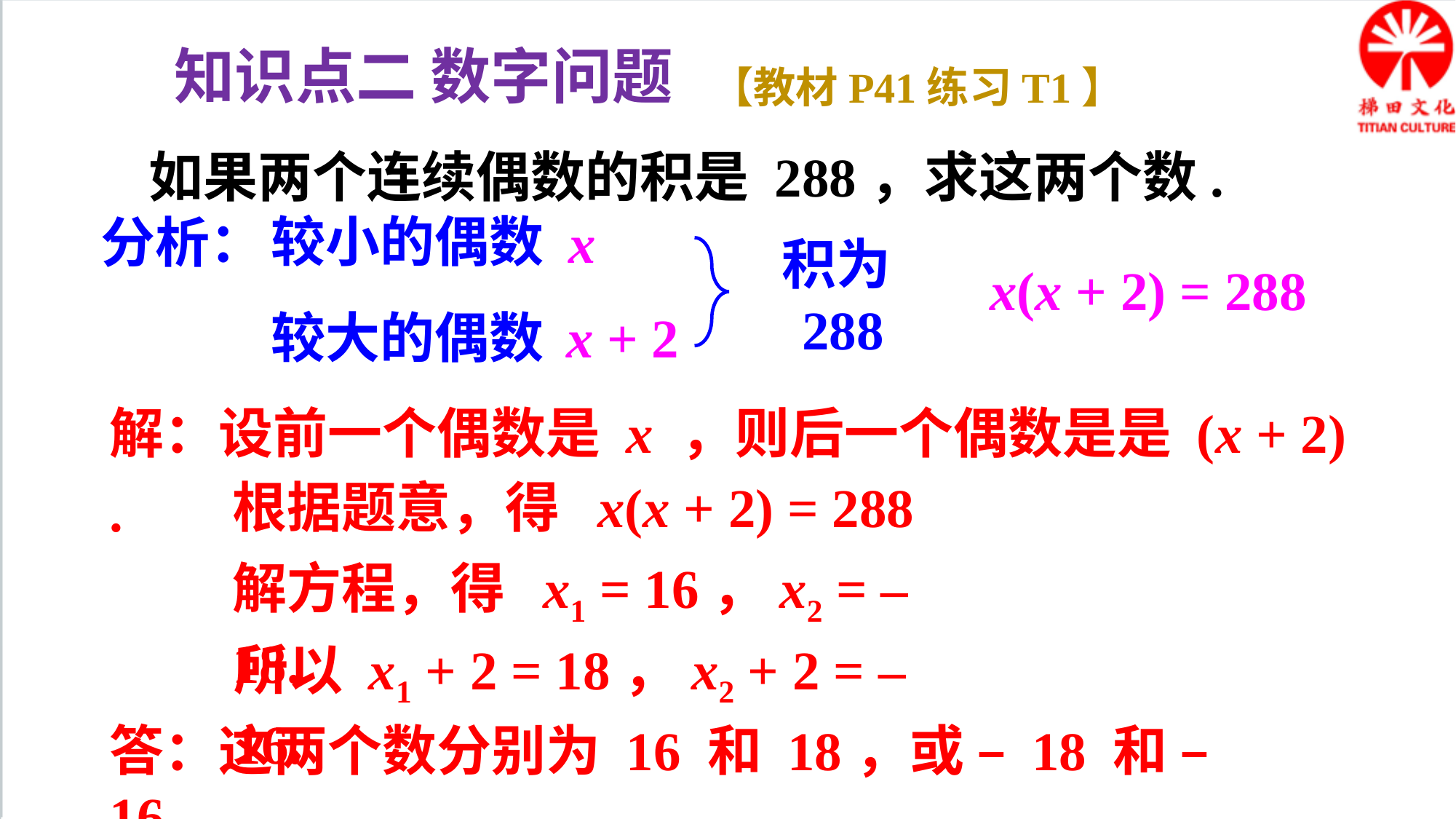

知识点二 数字问题
【教材P41练习T1】
如果两个连续偶数的积是 288，求这两个数.
较小的偶数
x
分析：

x(x + 2) = 288
积为288
x + 2
较大的偶数
解：设前一个偶数是 x ，则后一个偶数是是 (x + 2) .
根据题意，得  x(x + 2) = 288
解方程，得  x1 = 16，x2 = – 18.
所以 x1 + 2 = 18，x2 + 2 = – 16.
答：这两个数分别为 16 和 18，或 – 18 和 – 16.